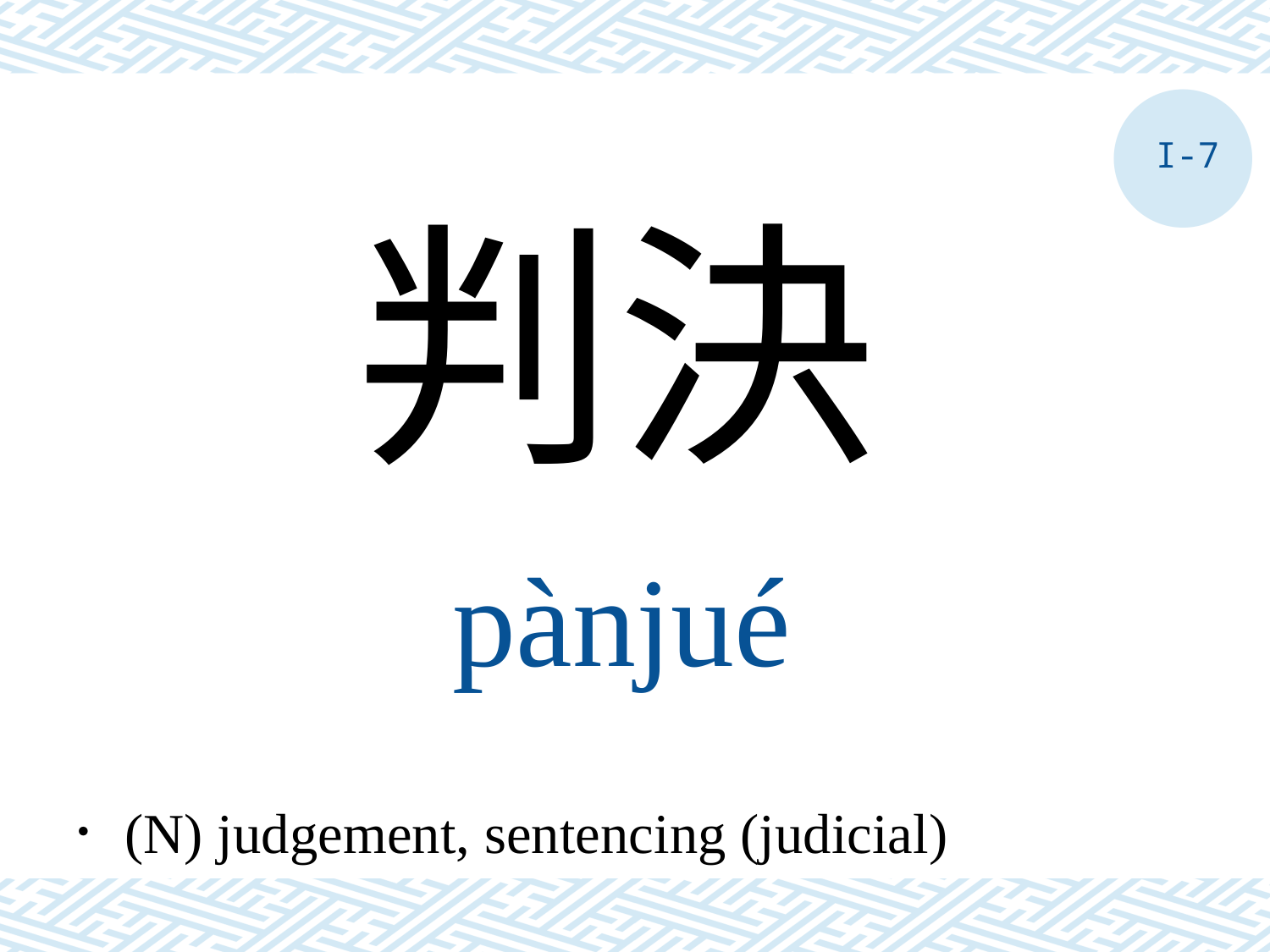

I-7

判決
pànjué
．(N) judgement, sentencing (judicial)